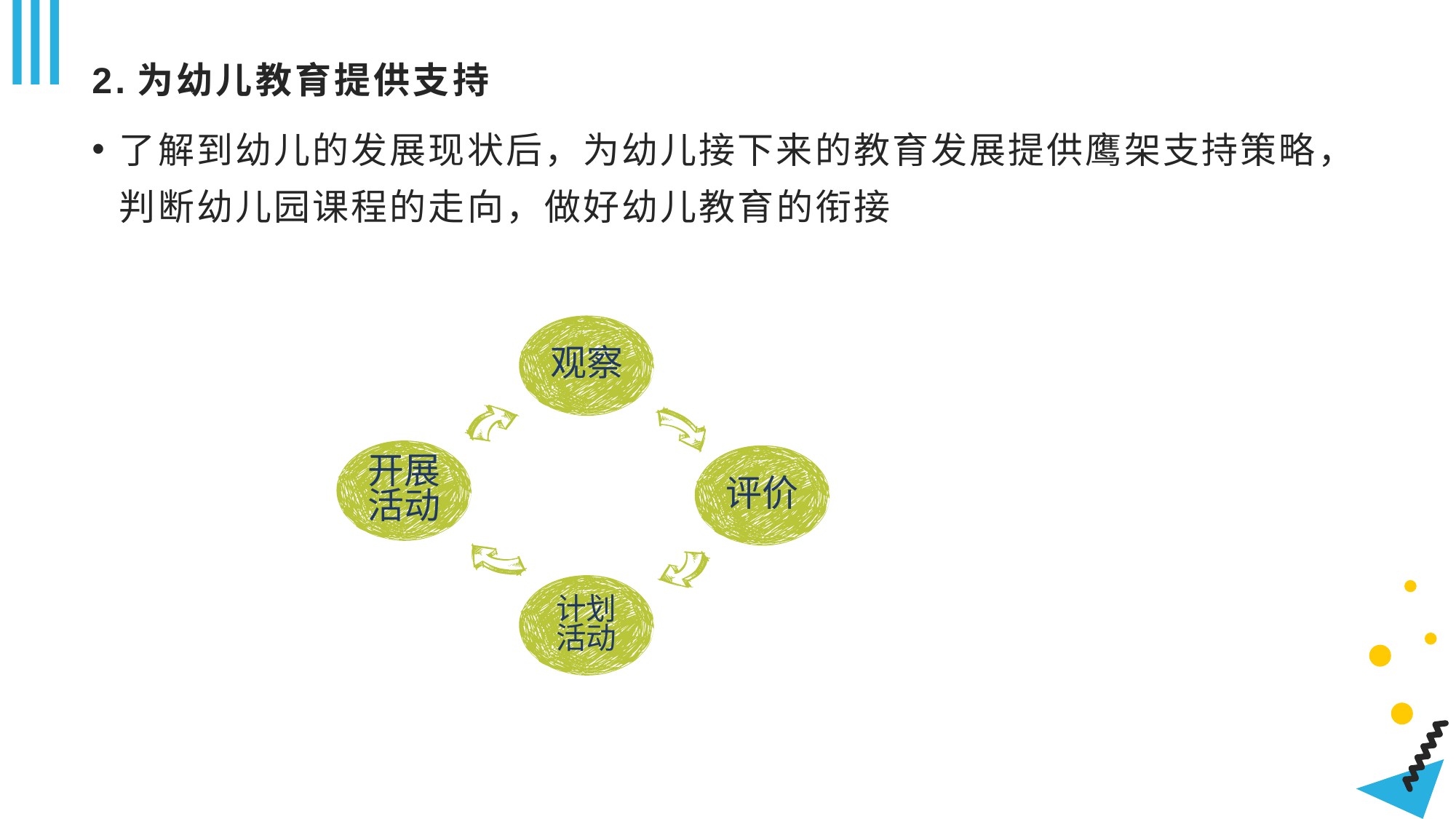

# 2.为幼儿教育提供支持
了解到幼儿的发展现状后，为幼儿接下来的教育发展提供鹰架支持策略，判断幼儿园课程的走向，做好幼儿教育的衔接
观察

开展
活动
评价

计划
活动